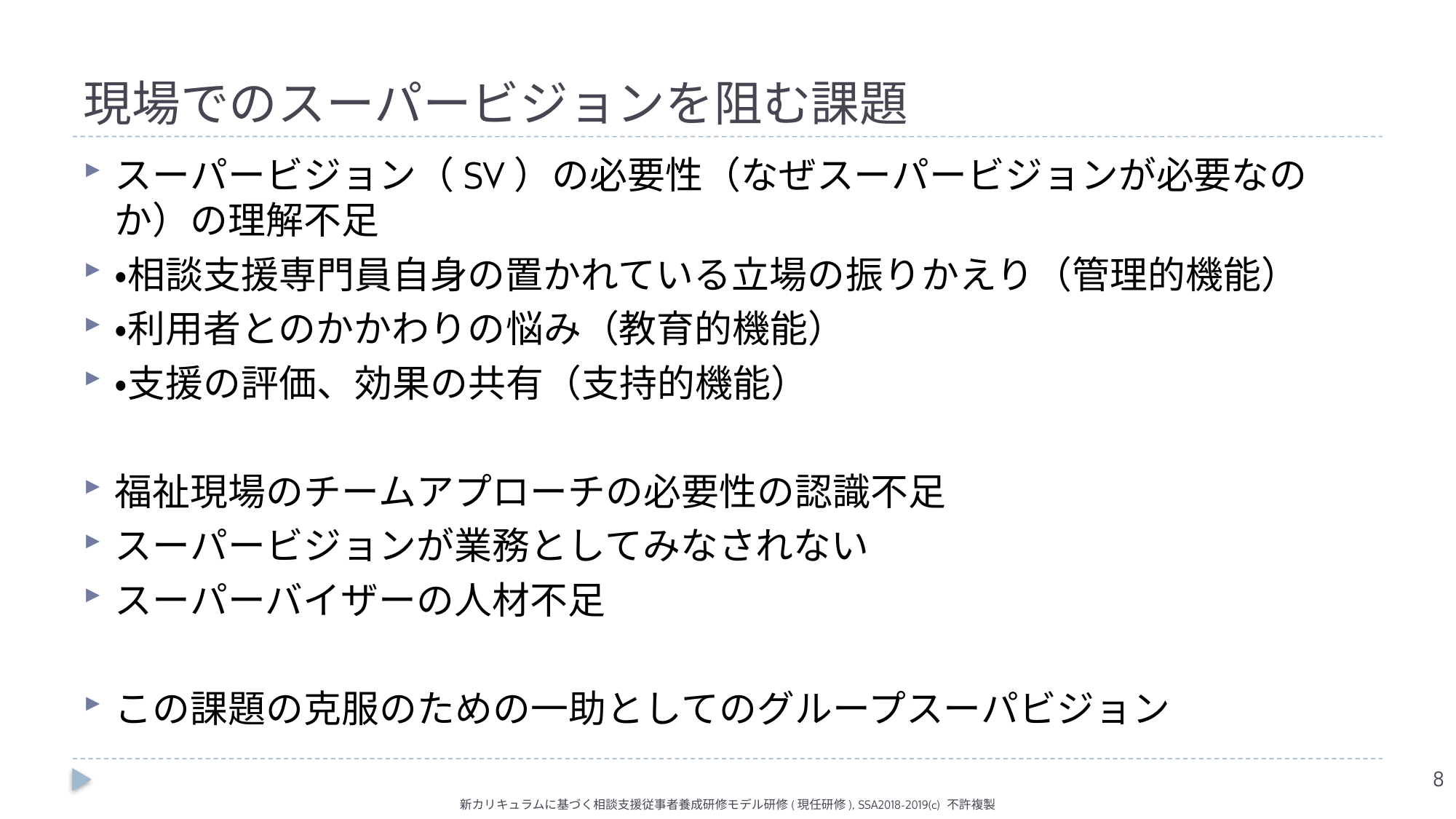

# 現場でのスーパービジョンを阻む課題
スーパービジョン（SV）の必要性（なぜスーパービジョンが必要なのか）の理解不足
・相談支援専門員自身の置かれている立場の振りかえり（管理的機能）
・利用者とのかかわりの悩み（教育的機能）
・支援の評価、効果の共有（支持的機能）

福祉現場のチームアプローチの必要性の認識不足
スーパービジョンが業務としてみなされない
スーパーバイザーの人材不足

この課題の克服のための一助としてのグループスーパビジョン

8
新カリキュラムに基づく相談支援従事者養成研修モデル研修(現任研修), SSA2018-2019(c) 不許複製